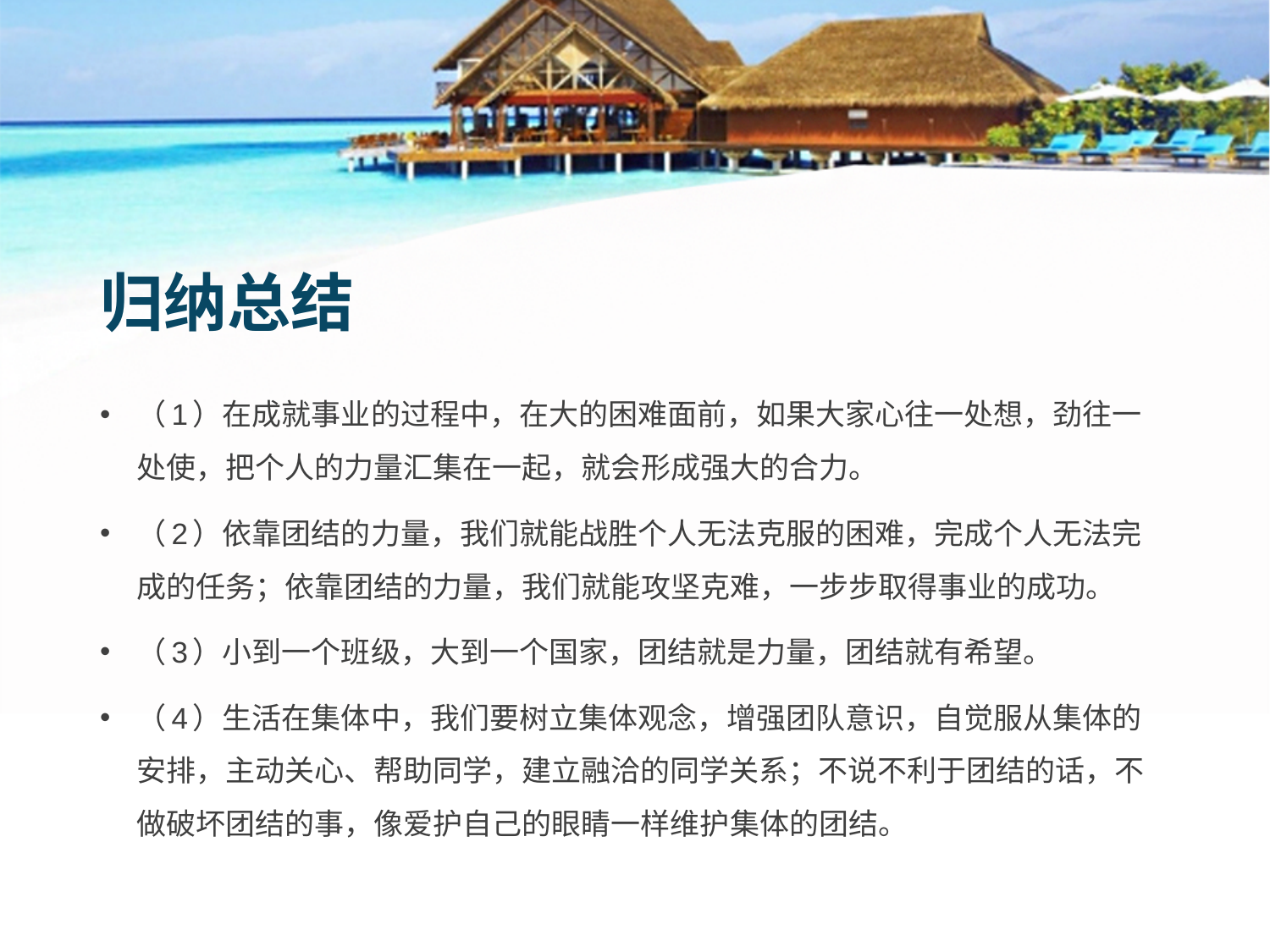

归纳总结
（1）在成就事业的过程中，在大的困难面前，如果大家心往一处想，劲往一处使，把个人的力量汇集在一起，就会形成强大的合力。
（2）依靠团结的力量，我们就能战胜个人无法克服的困难，完成个人无法完成的任务；依靠团结的力量，我们就能攻坚克难，一步步取得事业的成功。
（3）小到一个班级，大到一个国家，团结就是力量，团结就有希望。
（4）生活在集体中，我们要树立集体观念，增强团队意识，自觉服从集体的安排，主动关心、帮助同学，建立融洽的同学关系；不说不利于团结的话，不做破坏团结的事，像爱护自己的眼睛一样维护集体的团结。